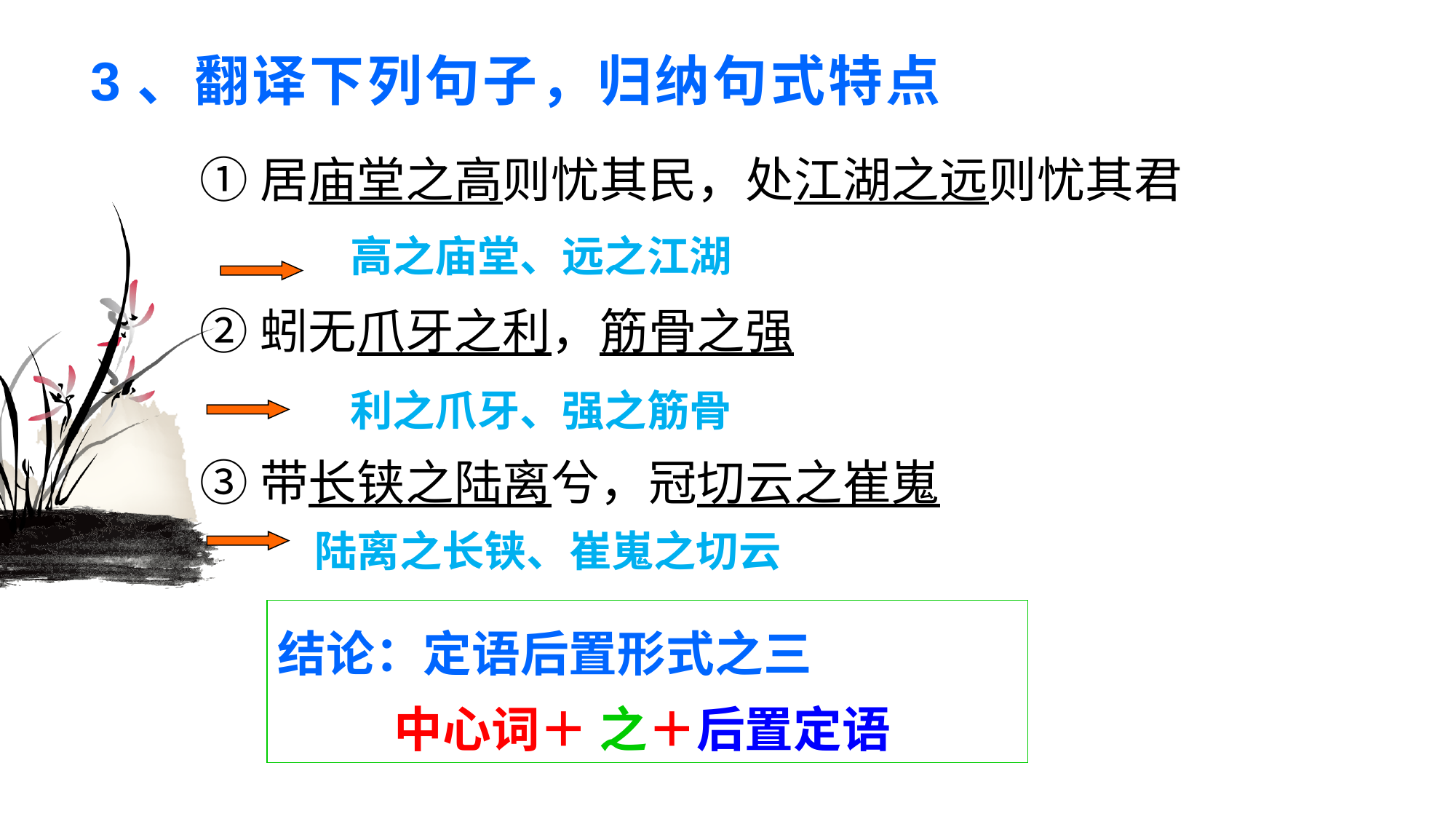

# 3、翻译下列句子，归纳句式特点
①居庙堂之高则忧其民，处江湖之远则忧其君

②蚓无爪牙之利，筋骨之强

③带长铗之陆离兮，冠切云之崔嵬
高之庙堂、远之江湖

利之爪牙、强之筋骨

陆离之长铗、崔嵬之切云

结论：定语后置形式之三
           中心词＋ 之＋后置定语